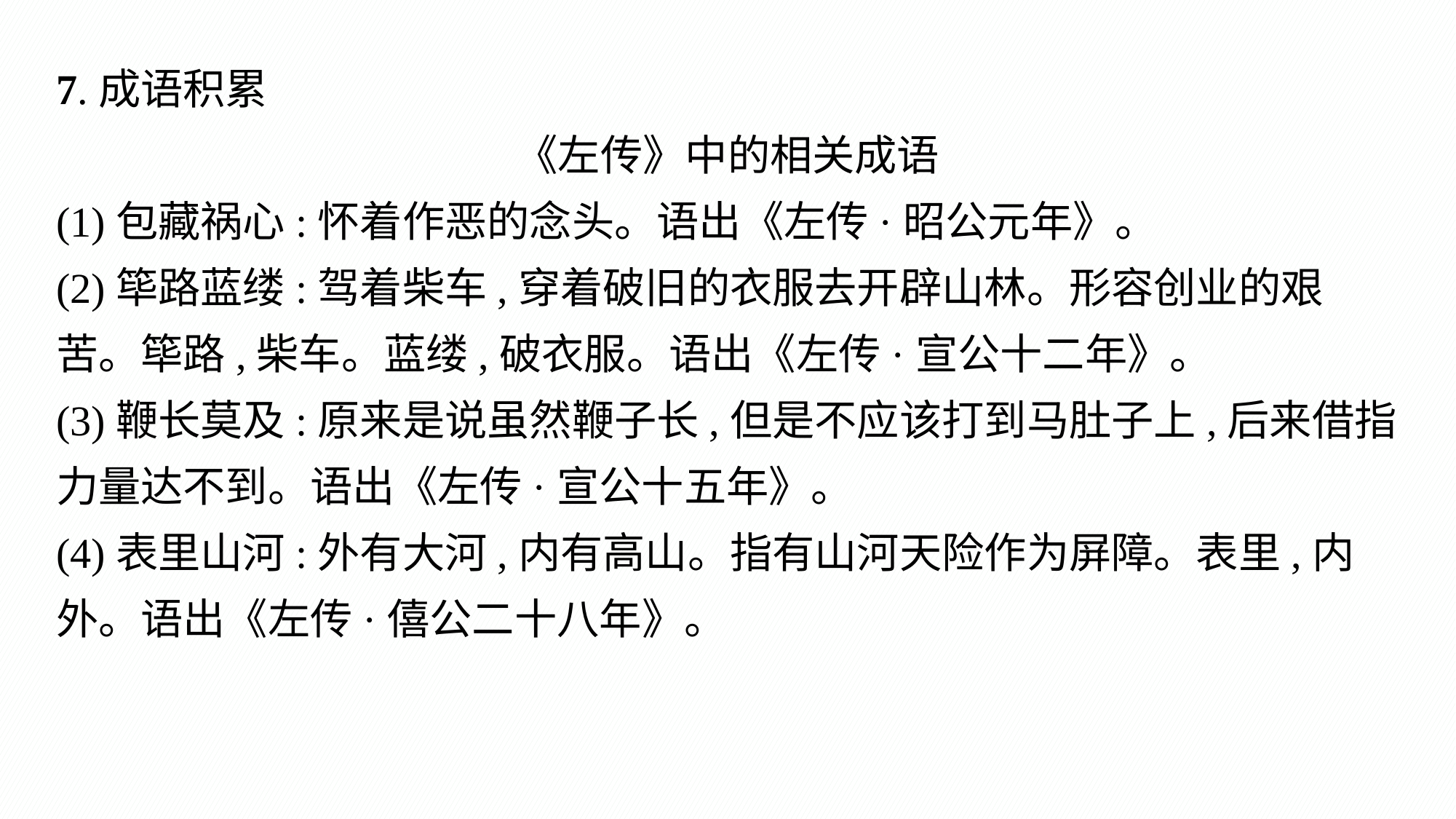

7.成语积累
《左传》中的相关成语
(1)包藏祸心:怀着作恶的念头。语出《左传·昭公元年》。
(2)筚路蓝缕:驾着柴车,穿着破旧的衣服去开辟山林。形容创业的艰苦。筚路,柴车。蓝缕,破衣服。语出《左传·宣公十二年》。
(3)鞭长莫及:原来是说虽然鞭子长,但是不应该打到马肚子上,后来借指力量达不到。语出《左传·宣公十五年》。
(4)表里山河:外有大河,内有高山。指有山河天险作为屏障。表里,内外。语出《左传·僖公二十八年》。